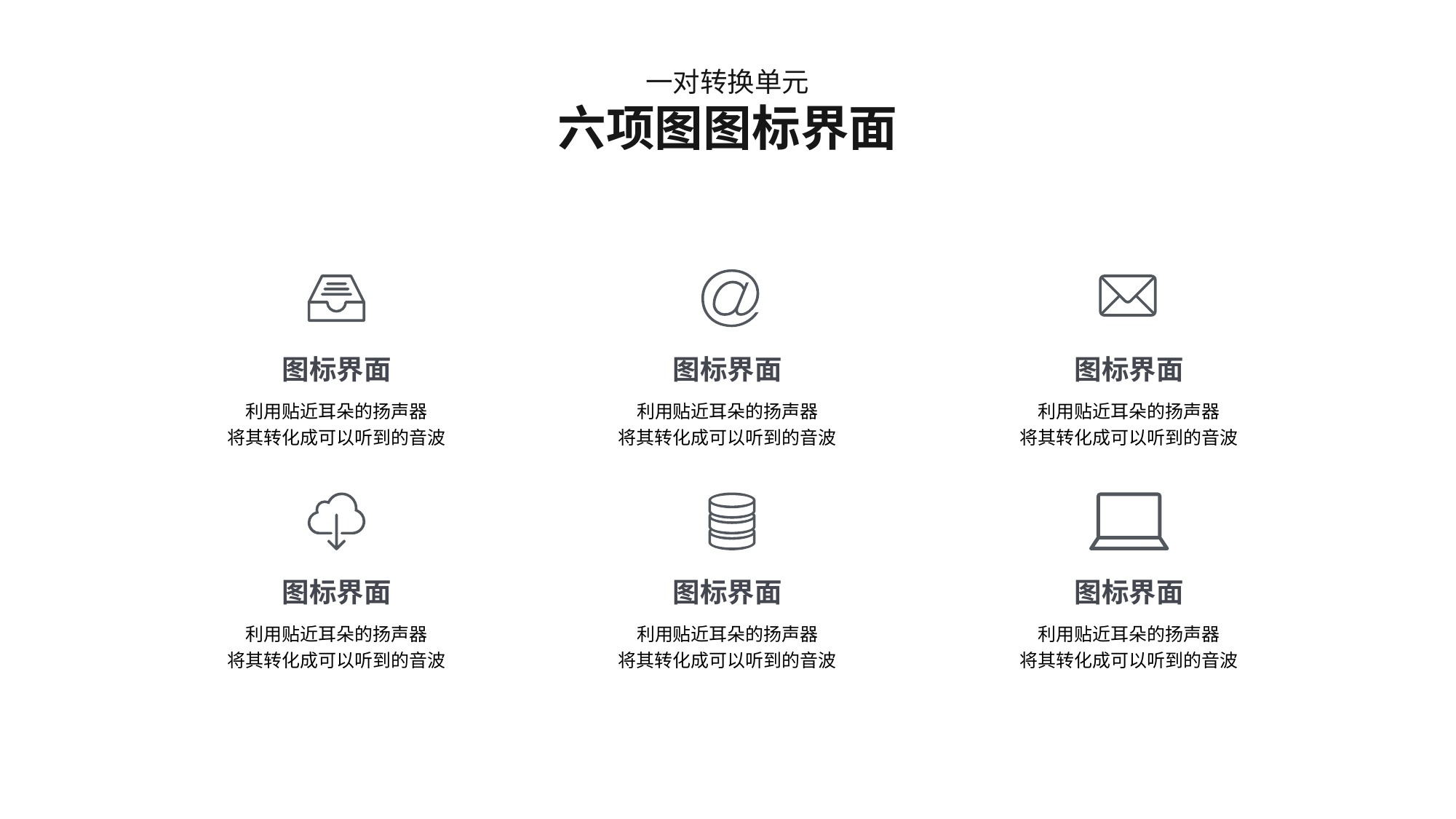

一对转换单元
六项图图标界面

图标界面
利用贴近耳朵的扬声器
将其转化成可以听到的音波
图标界面
利用贴近耳朵的扬声器
将其转化成可以听到的音波
图标界面
利用贴近耳朵的扬声器
将其转化成可以听到的音波

图标界面
利用贴近耳朵的扬声器
将其转化成可以听到的音波
图标界面
利用贴近耳朵的扬声器
将其转化成可以听到的音波
图标界面
利用贴近耳朵的扬声器
将其转化成可以听到的音波